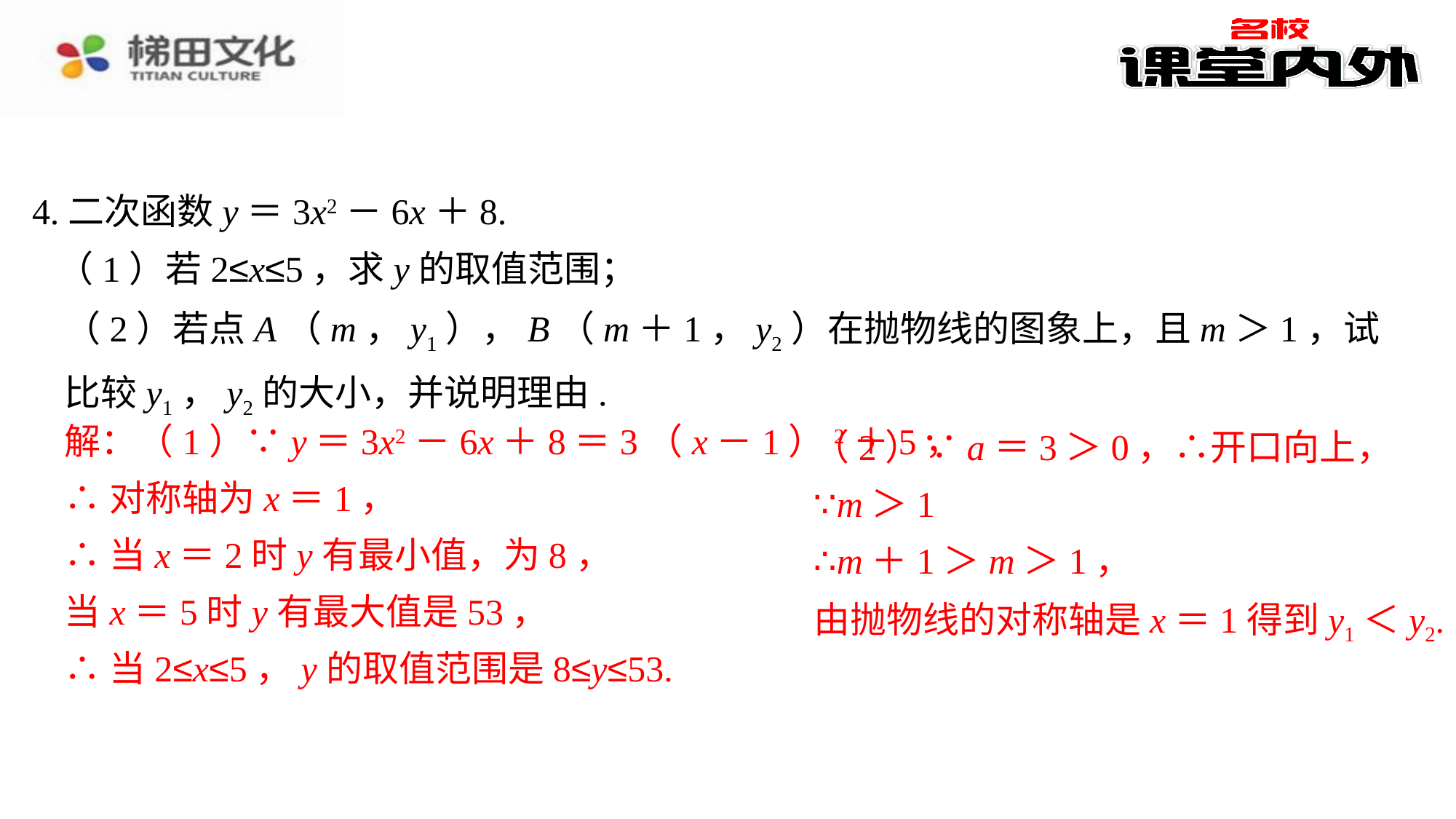

4.二次函数y＝3x2－6x＋8.
（1）若2≤x≤5，求y的取值范围；
（2）若点A（m，y1），B（m＋1，y2）在抛物线的图象上，且m＞1，试比较y1，y2的大小，并说明理由.
解：（1）∵y＝3x2－6x＋8＝3（x－1）2＋5，
解：（1）∵y＝3x2－6x＋8＝3（x－1）2＋5，⁠
∴对称轴为x＝1，⁠
∴当x＝2时y有最小值，为8，⁠
当x＝5时y有最大值是53，⁠
∴当2≤x≤5，y的取值范围是8≤y≤53.⁠
（2）∵a＝3＞0，∴开口向上，
（2）∵a＝3＞0，∴开口向上，⁠
∵m＞1⁠
∴m＋1＞m＞1，⁠
由抛物线的对称轴是x＝1得到y1＜y2.⁠
∴对称轴为x＝1，
∵m＞1
∴当x＝2时y有最小值，为8，
∴m＋1＞m＞1，
当x＝5时y有最大值是53，
由抛物线的对称轴是x＝1得到y1＜y2.
∴当2≤x≤5，y的取值范围是8≤y≤53.